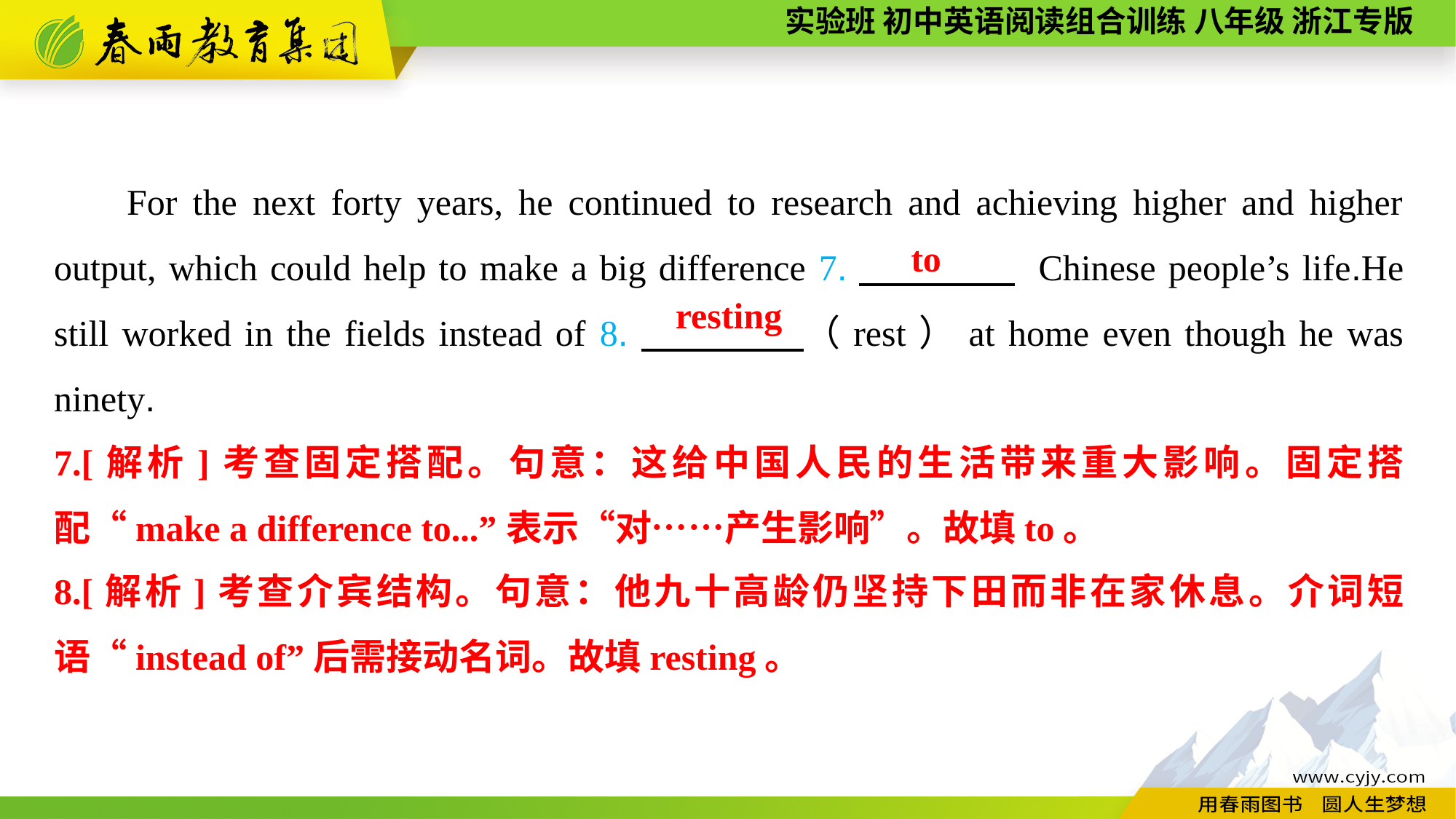

For the next forty years, he continued to research and achieving higher and higher output, which could help to make a big difference 7.　　　　 Chinese people’s life.He still worked in the fields instead of 8.　　　　（rest）at home even though he was ninety.
to
resting
7.[解析]考查固定搭配。句意：这给中国人民的生活带来重大影响。固定搭配“make a difference to...”表示“对……产生影响”。故填to。
8.[解析]考查介宾结构。句意：他九十高龄仍坚持下田而非在家休息。介词短语“instead of”后需接动名词。故填resting。